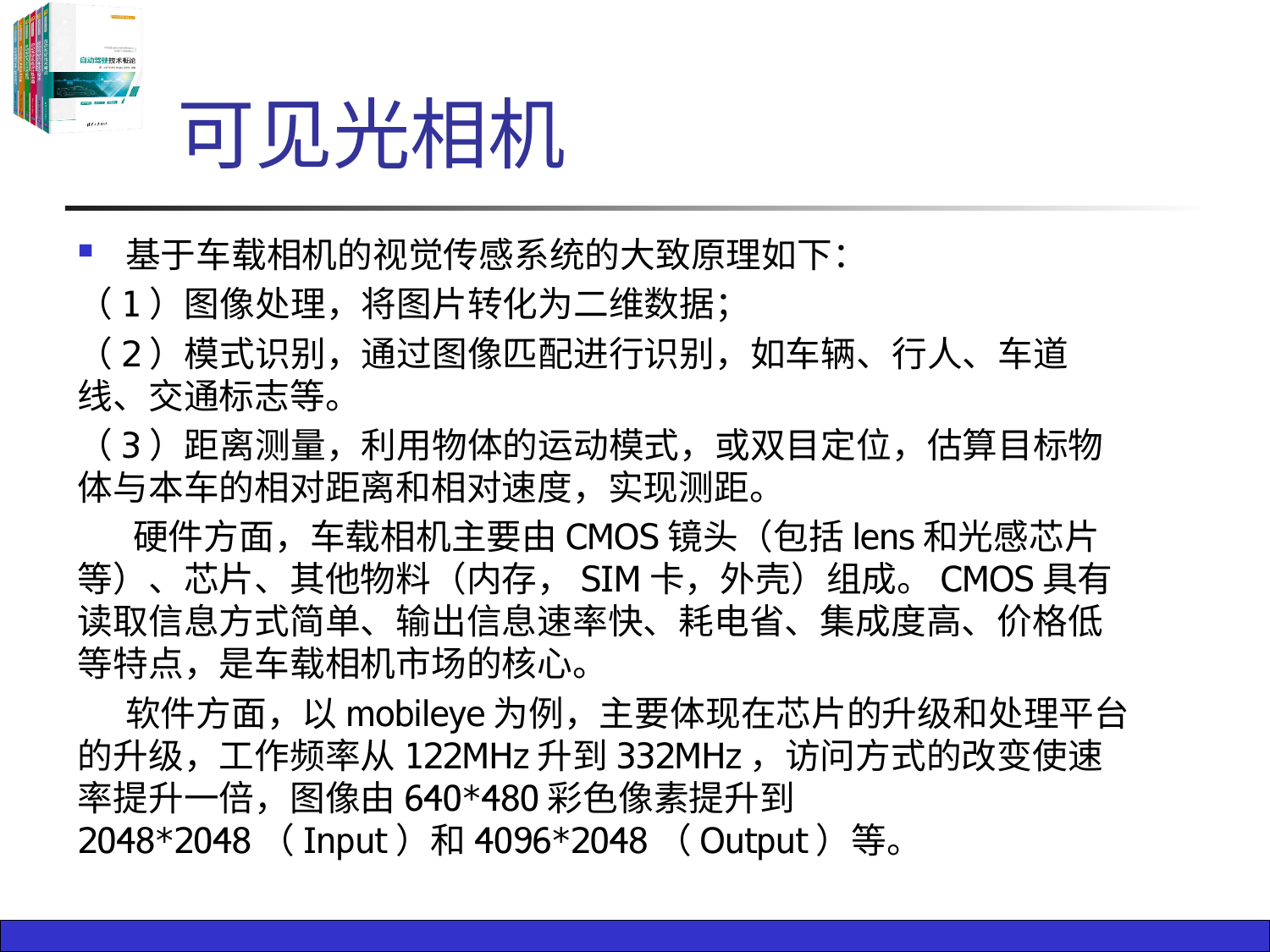

# 可见光相机
基于车载相机的视觉传感系统的大致原理如下：
（1）图像处理，将图片转化为二维数据；
（2）模式识别，通过图像匹配进行识别，如车辆、行人、车道线、交通标志等。
（3）距离测量，利用物体的运动模式，或双目定位，估算目标物体与本车的相对距离和相对速度，实现测距。
      硬件方面，车载相机主要由CMOS镜头（包括lens和光感芯片等）、芯片、其他物料（内存，SIM卡，外壳）组成。CMOS具有读取信息方式简单、输出信息速率快、耗电省、集成度高、价格低等特点，是车载相机市场的核心。
     软件方面，以mobileye为例，主要体现在芯片的升级和处理平台的升级，工作频率从122MHz升到332MHz，访问方式的改变使速率提升一倍，图像由640*480彩色像素提升到2048*2048（Input）和4096*2048（Output）等。